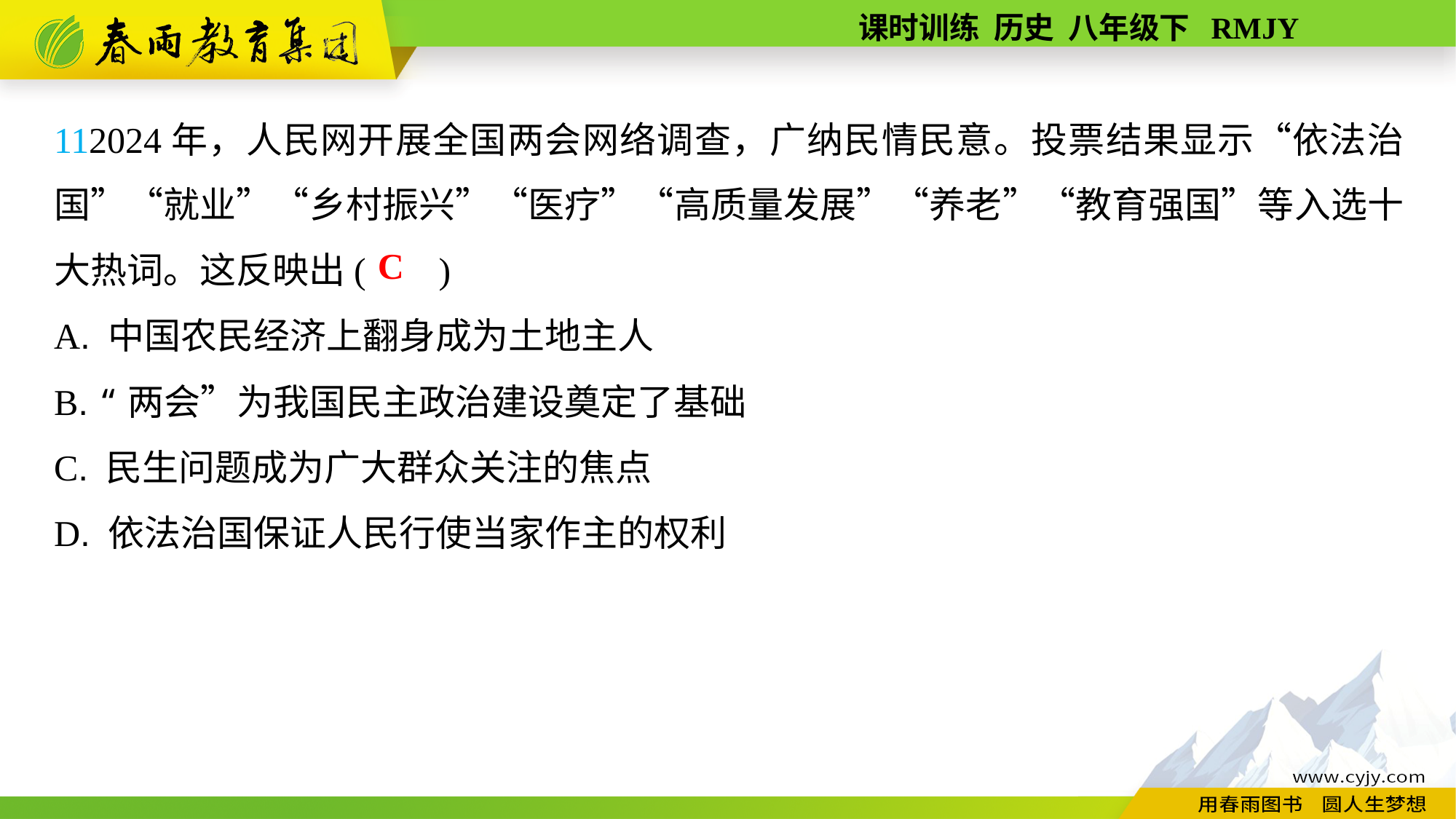

112024年，人民网开展全国两会网络调查，广纳民情民意。投票结果显示“依法治国”“就业”“乡村振兴”“医疗”“高质量发展”“养老”“教育强国”等入选十大热词。这反映出(        )
A. 中国农民经济上翻身成为土地主人
B. “两会”为我国民主政治建设奠定了基础
C. 民生问题成为广大群众关注的焦点
D. 依法治国保证人民行使当家作主的权利
C